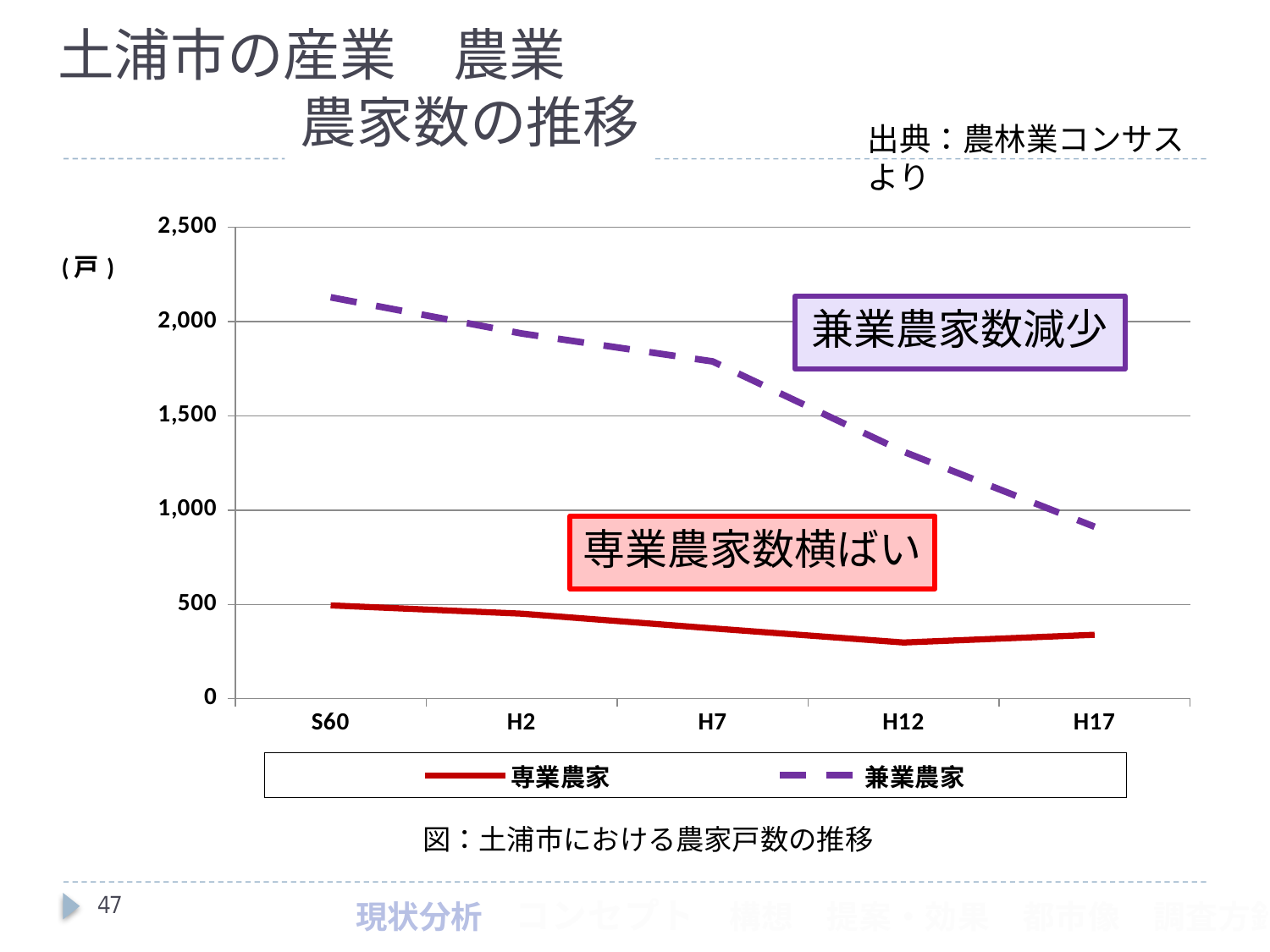

# 土浦市の産業　農業
農家数の推移
出典：農林業コンサスより

### Chart

| Category | 専業農家 |  |
|---|---|---|
| S60 | 495.0 | 2129.0 |
| H2 | 451.0 | 1937.0 |
| H7 | 373.0 | 1789.0 |
| H12 | 298.0 | 1310.0 |
| H17 | 339.0 | 912.0 |
兼業農家数減少

専業農家数横ばい
図：土浦市における農家戸数の推移
47
現状分析　コンセプト　構想　提案・効果　都市像　調査方針